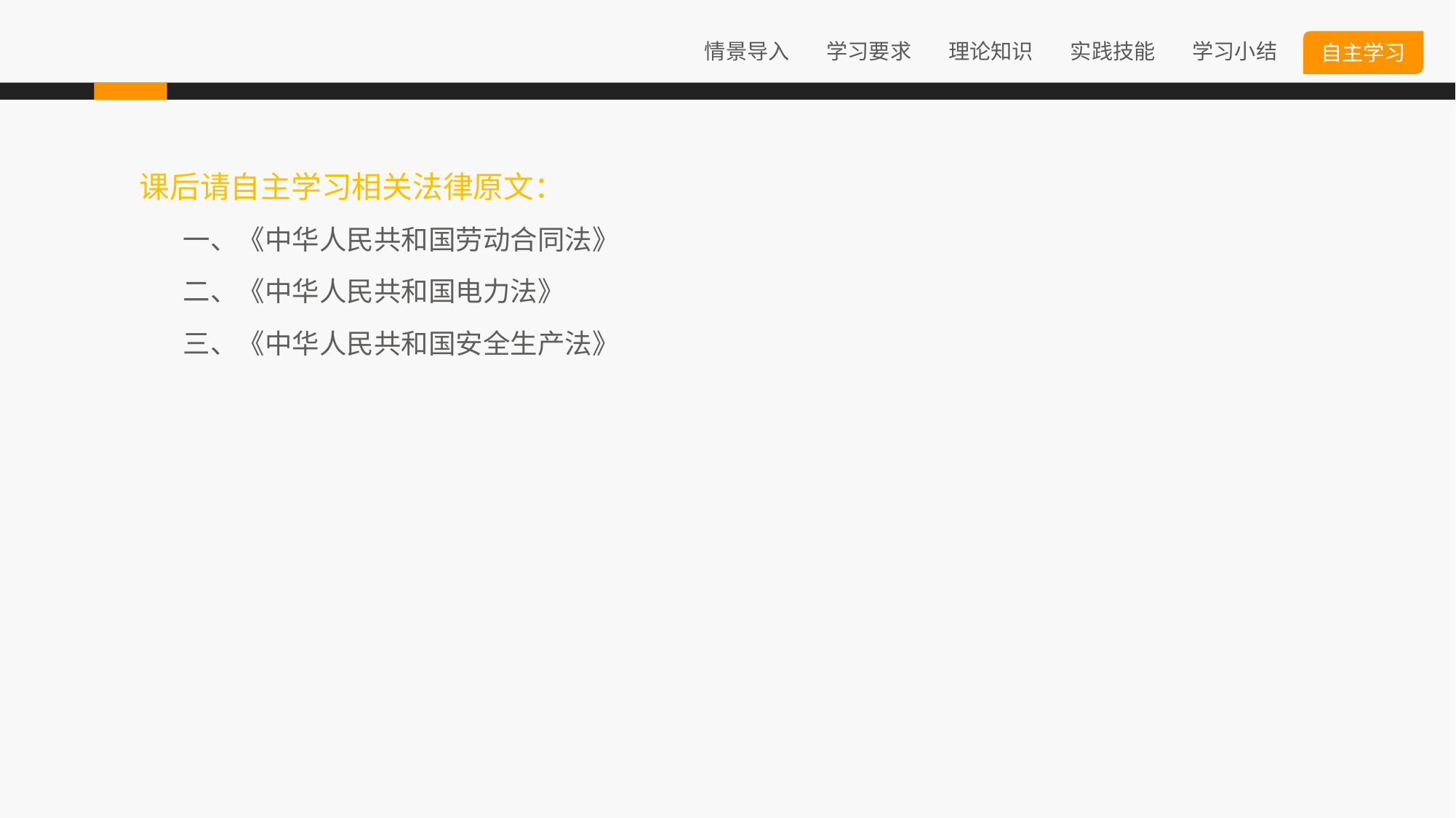

课后请自主学习相关法律原文：
      一、《中华人民共和国劳动合同法》
      二、《中华人民共和国电力法》
      三、《中华人民共和国安全生产法》